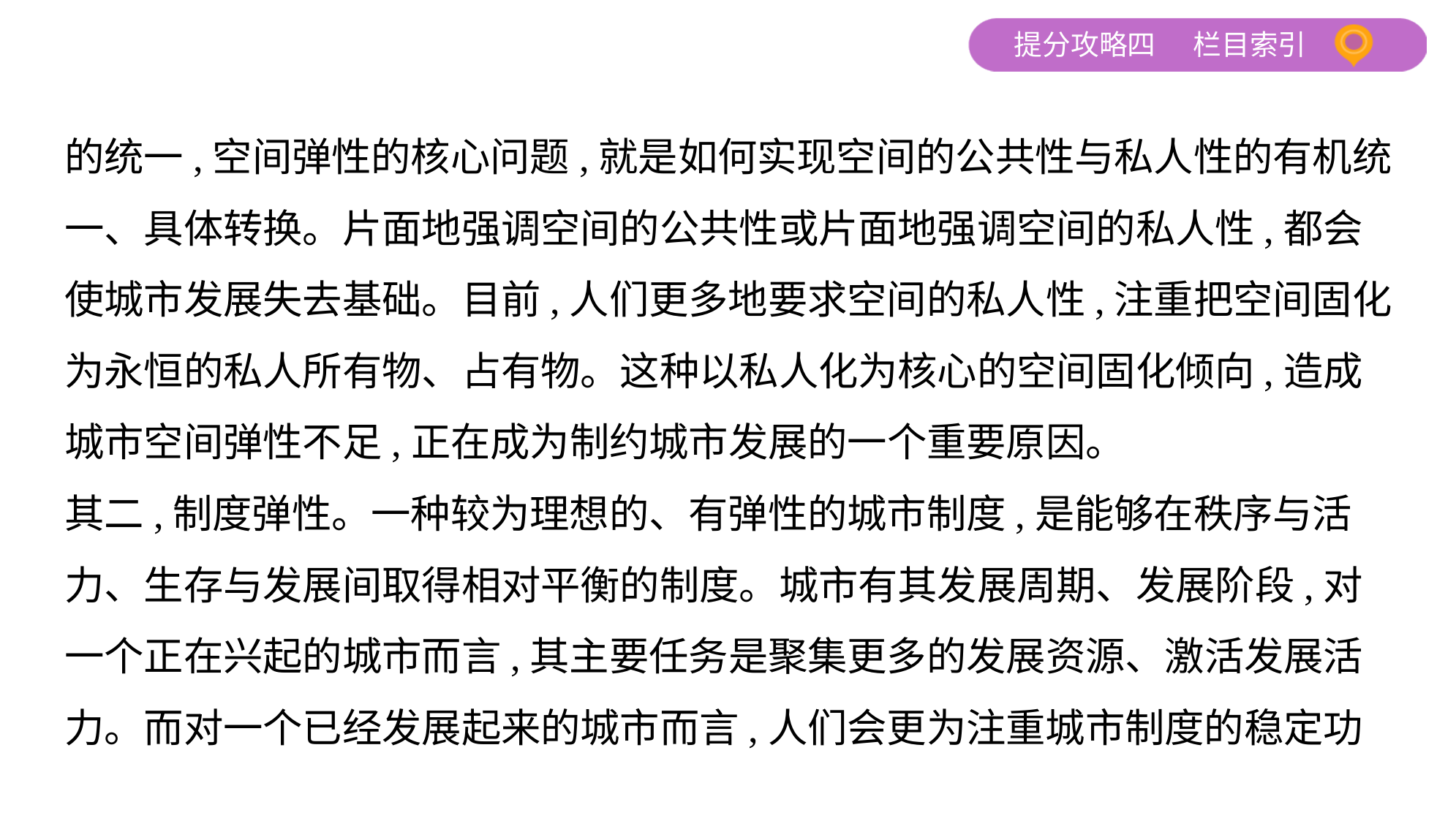

的统一,空间弹性的核心问题,就是如何实现空间的公共性与私人性的有机统
一、具体转换。片面地强调空间的公共性或片面地强调空间的私人性,都会
使城市发展失去基础。目前,人们更多地要求空间的私人性,注重把空间固化
为永恒的私人所有物、占有物。这种以私人化为核心的空间固化倾向,造成
城市空间弹性不足,正在成为制约城市发展的一个重要原因。
其二,制度弹性。一种较为理想的、有弹性的城市制度,是能够在秩序与活
力、生存与发展间取得相对平衡的制度。城市有其发展周期、发展阶段,对
一个正在兴起的城市而言,其主要任务是聚集更多的发展资源、激活发展活
力。而对一个已经发展起来的城市而言,人们会更为注重城市制度的稳定功